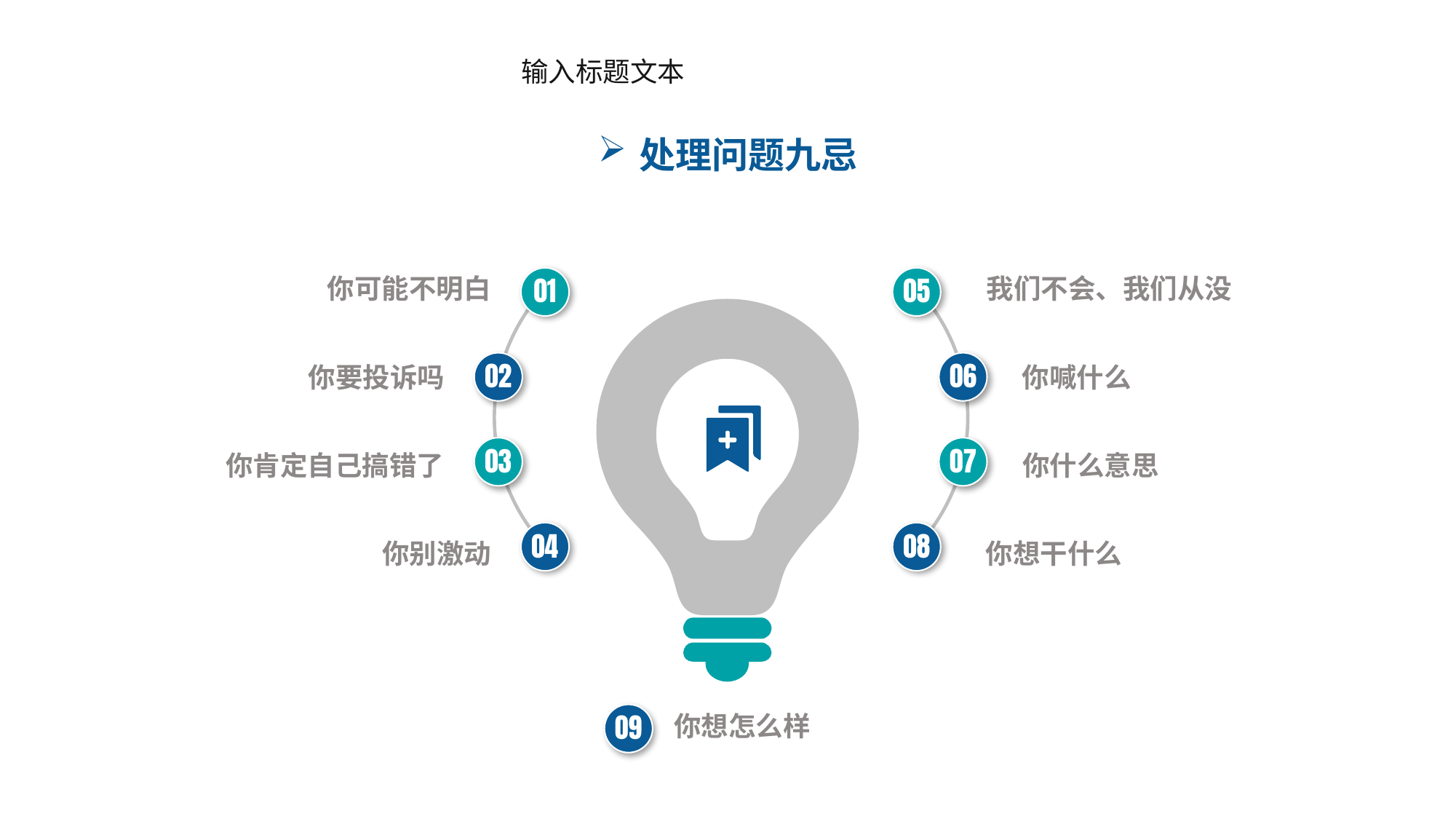

输入标题文本
处理问题九忌

你可能不明白
我们不会、我们从没
01
05

02
06
你要投诉吗
你喊什么
03
07
你肯定自己搞错了
你什么意思
04
08
你别激动
你想干什么
你想怎么样
09